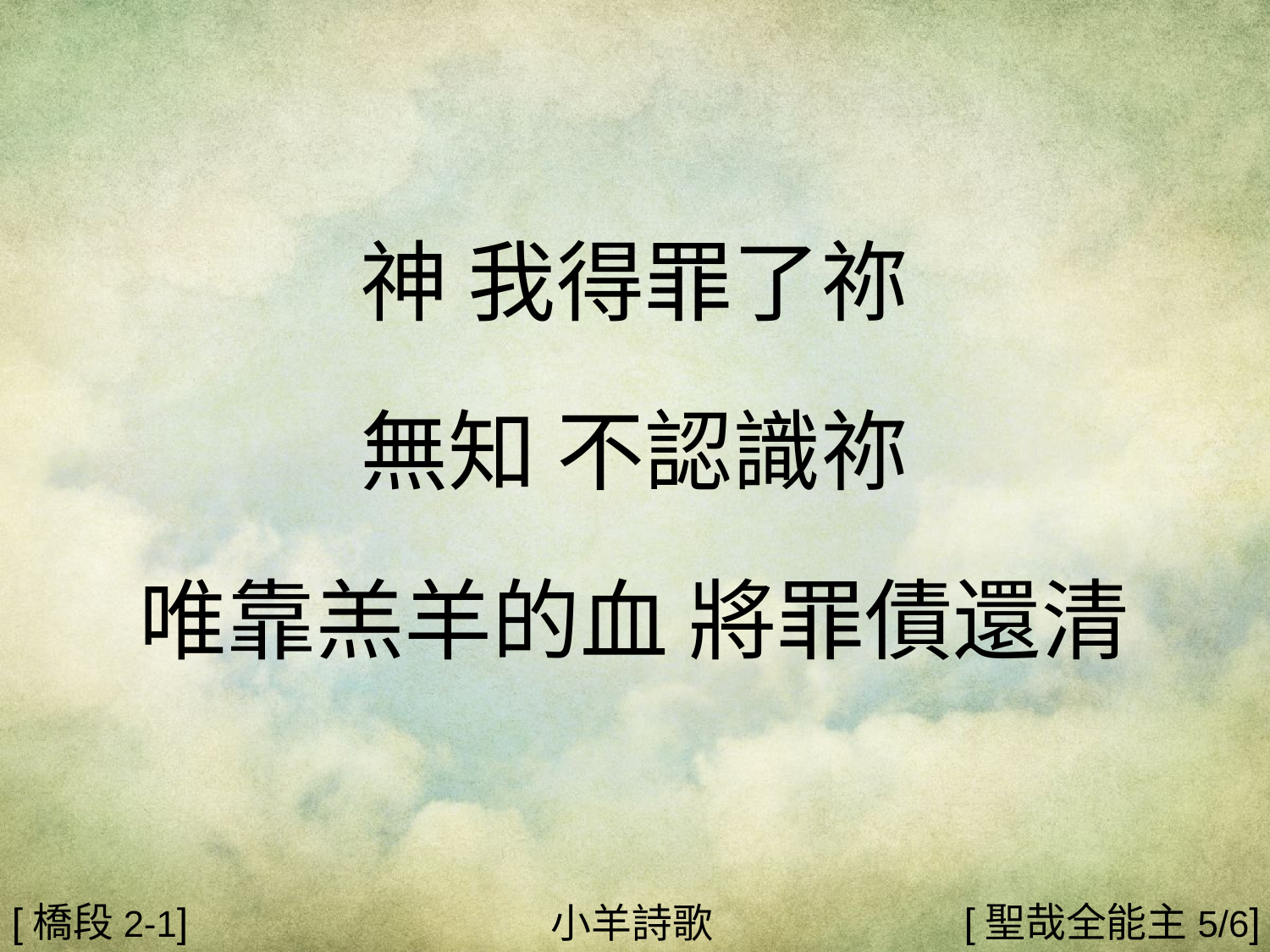

神 我得罪了祢

無知 不認識祢

唯靠羔羊的血 將罪債還清

#

[橋段2-1]
[聖哉全能主5/6]
小羊詩歌